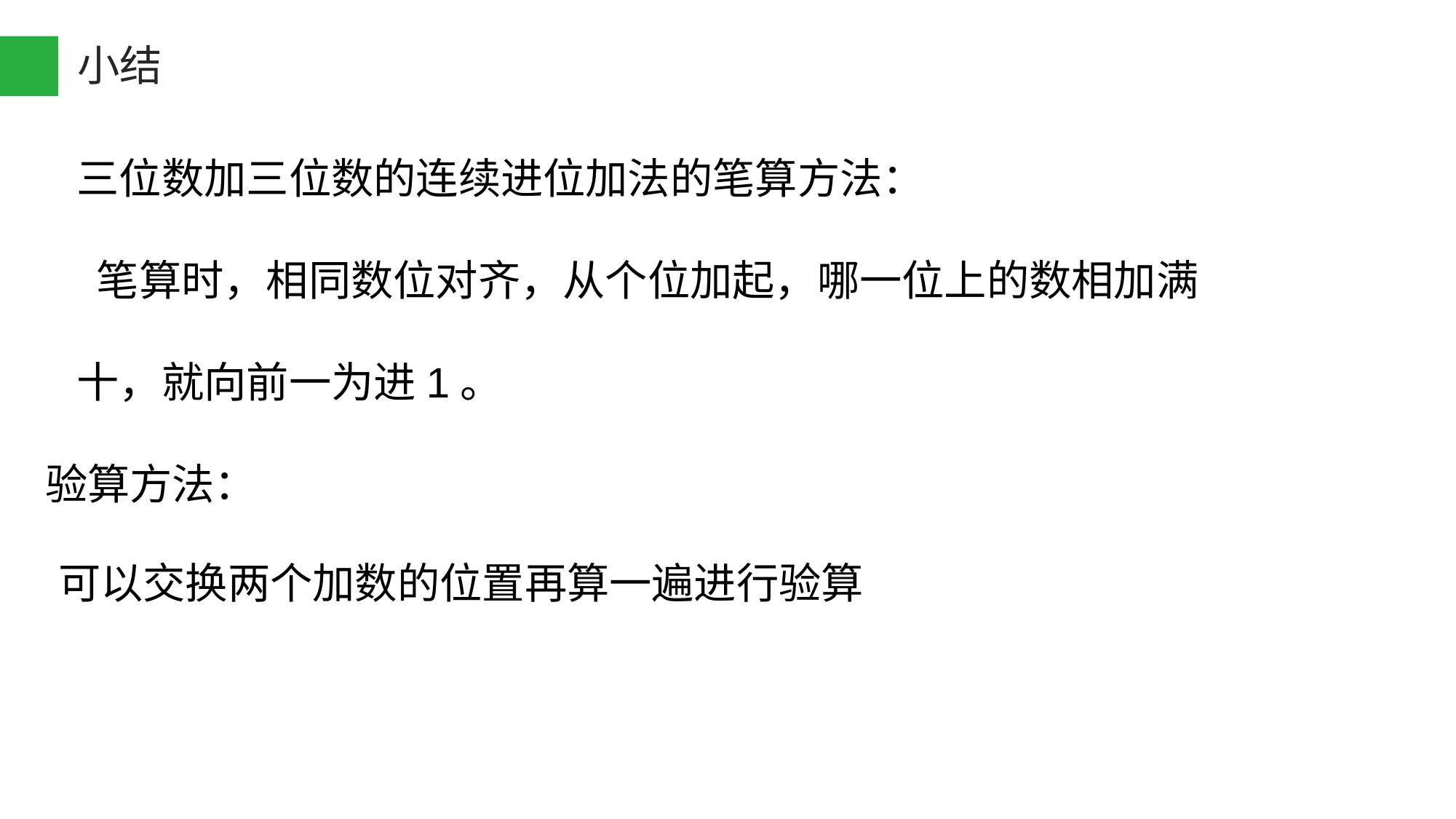

【课堂小结】
小结

三位数加三位数的连续进位加法的笔算方法：

 笔算时，相同数位对齐，从个位加起，哪一位上的数相加满

十，就向前一为进1。
验算方法：
可以交换两个加数的位置再算一遍进行验算